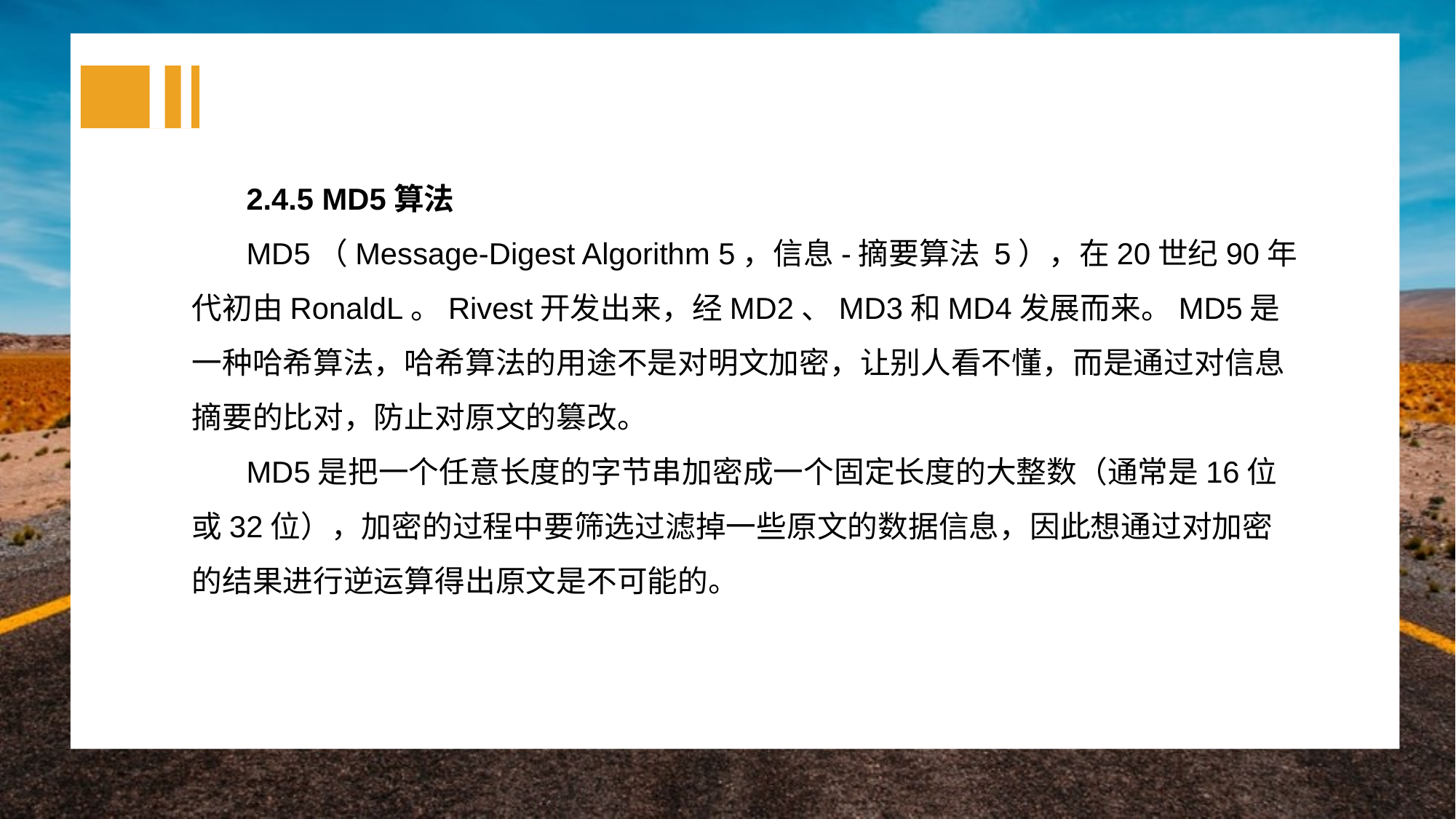

2.4.5 MD5算法
MD5（Message-Digest Algorithm 5，信息-摘要算法 5），在20世纪90年代初由RonaldL。Rivest开发出来，经MD2、MD3和MD4发展而来。MD5是一种哈希算法，哈希算法的用途不是对明文加密，让别人看不懂，而是通过对信息摘要的比对，防止对原文的篡改。
MD5是把一个任意长度的字节串加密成一个固定长度的大整数（通常是16位或32位），加密的过程中要筛选过滤掉一些原文的数据信息，因此想通过对加密的结果进行逆运算得出原文是不可能的。